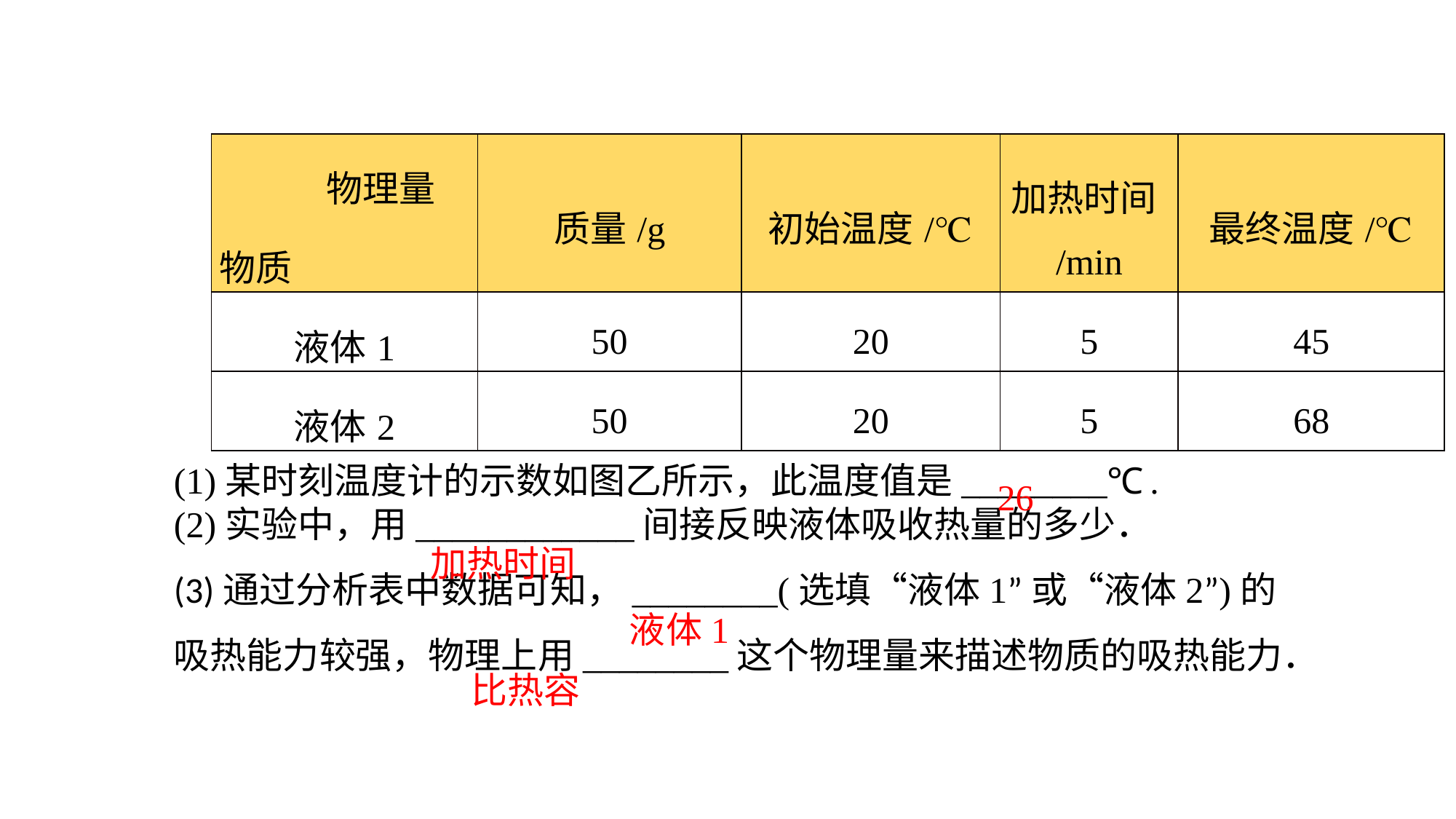

| 物理量 物质 | 质量/g | 初始温度/℃ | 加热时间/min | 最终温度/℃ |
| --- | --- | --- | --- | --- |
| 液体1 | 50 | 20 | 5 | 45 |
| 液体2 | 50 | 20 | 5 | 68 |
(1)某时刻温度计的示数如图乙所示，此温度值是________℃.(2)实验中，用____________间接反映液体吸收热量的多少．(3)通过分析表中数据可知，________(选填“液体1”或“液体2”)的吸热能力较强，物理上用________这个物理量来描述物质的吸热能力．
26
加热时间
液体1
比热容